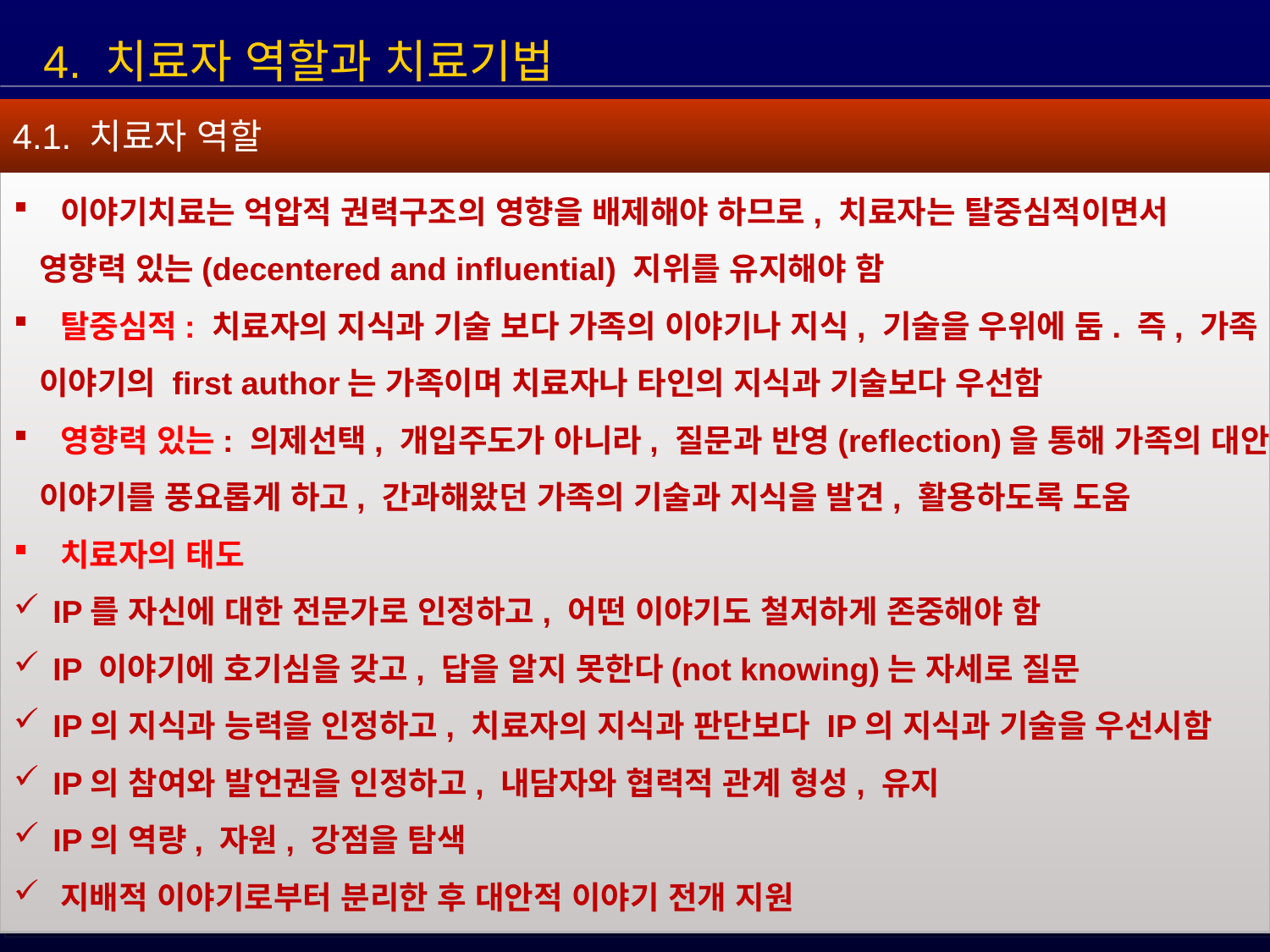

4. 치료자 역할과 치료기법

4.1. 치료자 역할
 치료도 사회적 산물이므로, 치료과정에서 치료자와 가족(내담자)간에도 권력관계가 재연
 이야기치료는 억압적 권력구조의 영향을 배제해야 하므로, 치료자는 탈중심적이면서
  영향력 있는(decentered and influential) 지위를 유지해야 함
 탈중심적: 치료자의 지식과 기술 보다 가족의 이야기나 지식, 기술을 우위에 둠. 즉, 가족
  이야기의 first author는 가족이며 치료자나 타인의 지식과 기술보다 우선함
 영향력 있는: 의제선택, 개입주도가 아니라, 질문과 반영(reflection)을 통해 가족의 대안
  이야기를 풍요롭게 하고, 간과해왔던 가족의 기술과 지식을 발견, 활용하도록 도움
 치료자의 태도
 IP를 자신에 대한 전문가로 인정하고, 어떤 이야기도 철저하게 존중해야 함
 IP 이야기에 호기심을 갖고, 답을 알지 못한다(not knowing)는 자세로 질문
 IP의 지식과 능력을 인정하고, 치료자의 지식과 판단보다 IP의 지식과 기술을 우선시함
 IP의 참여와 발언권을 인정하고, 내담자와 협력적 관계 형성, 유지
 IP의 역량, 자원, 강점을 탐색
 지배적 이야기로부터 분리한 후 대안적 이야기 전개 지원